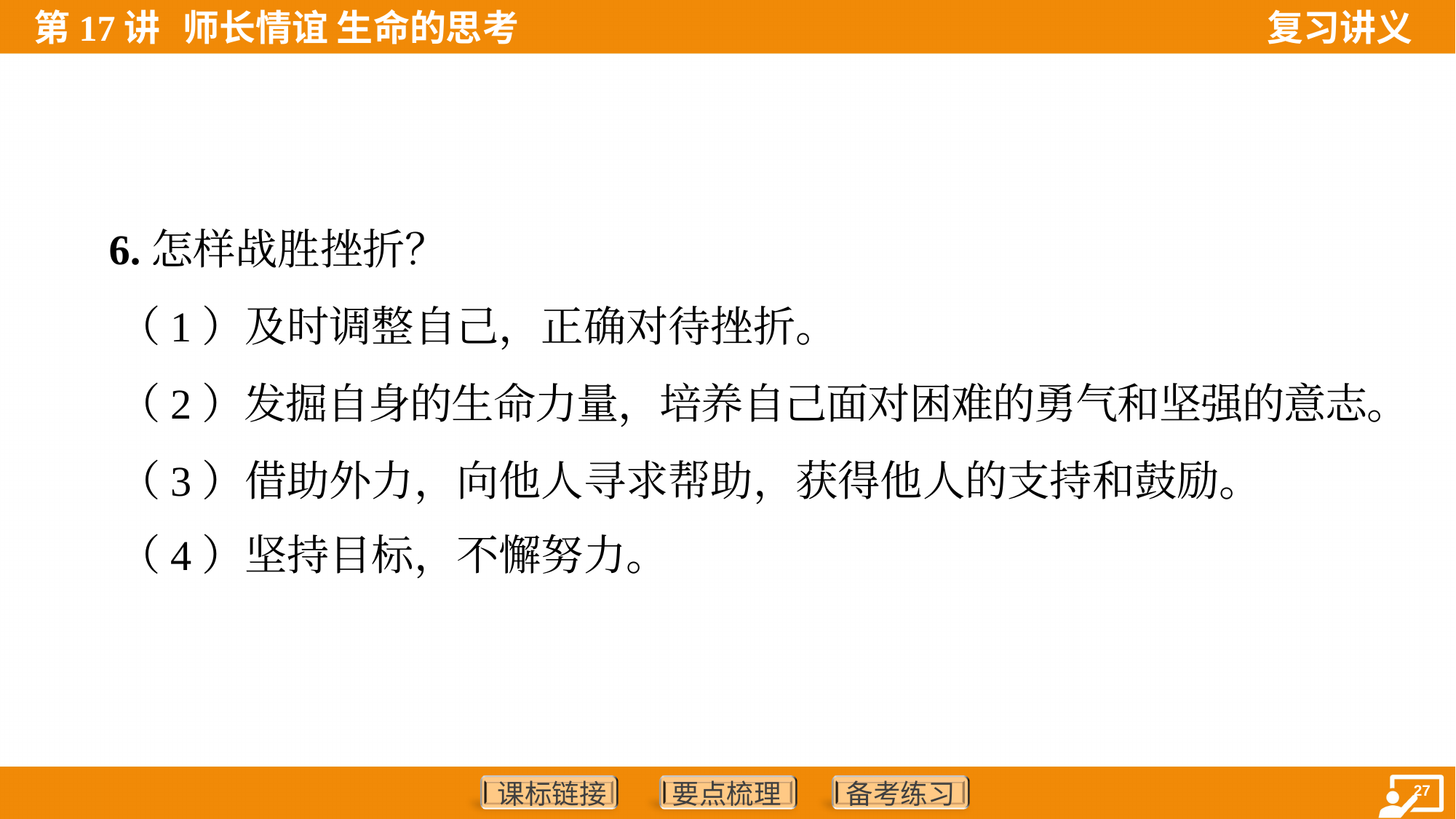

6.怎样战胜挫折？
    （1）及时调整自己，正确对待挫折。
    （2）发掘自身的生命力量，培养自己面对困难的勇气和坚强的意志。
    （3）借助外力，向他人寻求帮助，获得他人的支持和鼓励。
    （4）坚持目标，不懈努力。